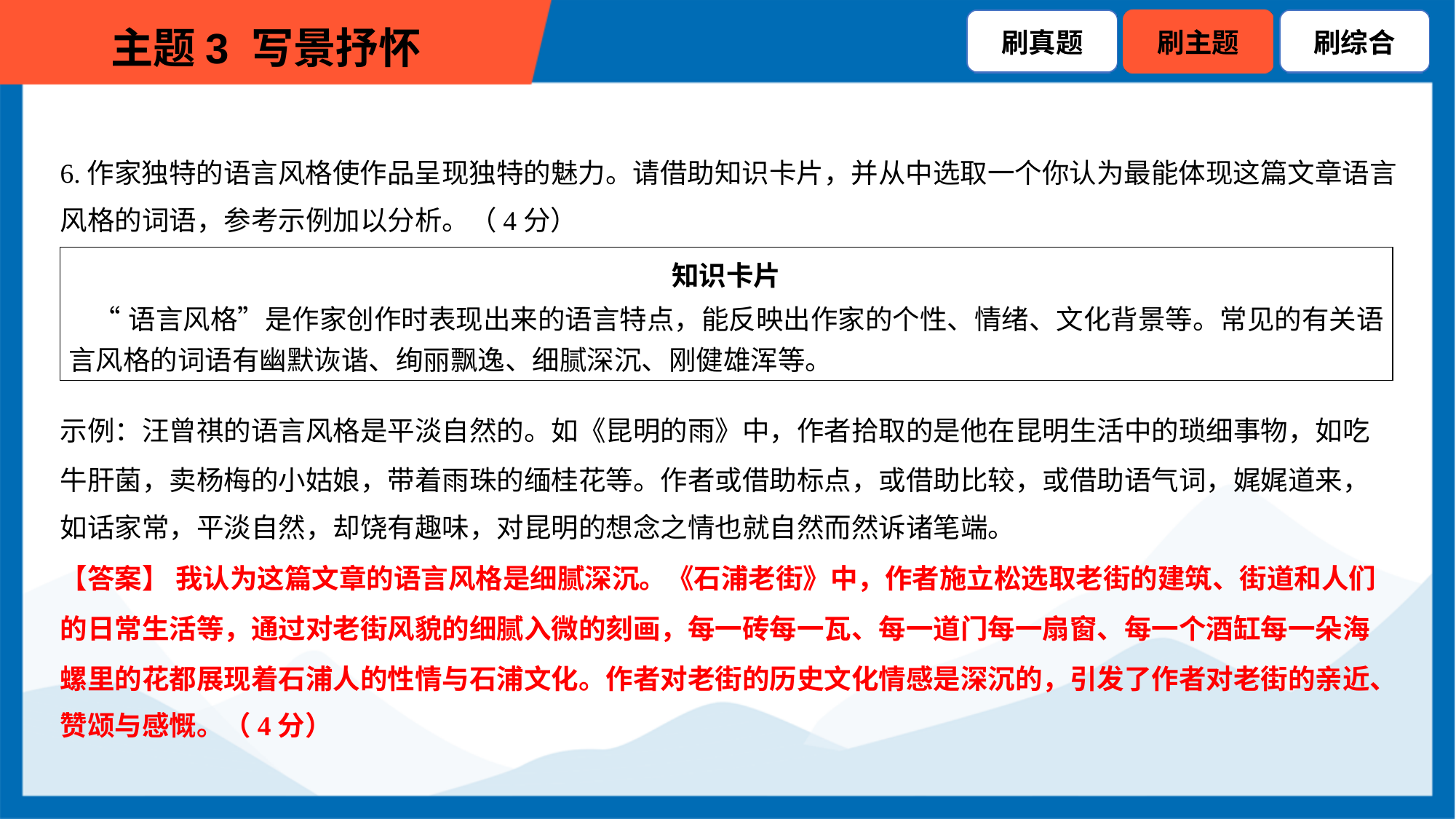

6.作家独特的语言风格使作品呈现独特的魅力。请借助知识卡片，并从中选取一个你认为最能体现这篇文章语言
风格的词语，参考示例加以分析。（4分）
| 知识卡片 “语言风格”是作家创作时表现出来的语言特点，能反映出作家的个性、情绪、文化背景等。常见的有关语 言风格的词语有幽默诙谐、绚丽飘逸、细腻深沉、刚健雄浑等。 |
| --- |
示例：汪曾祺的语言风格是平淡自然的。如《昆明的雨》中，作者拾取的是他在昆明生活中的琐细事物，如吃
牛肝菌，卖杨梅的小姑娘，带着雨珠的缅桂花等。作者或借助标点，或借助比较，或借助语气词，娓娓道来，
如话家常，平淡自然，却饶有趣味，对昆明的想念之情也就自然而然诉诸笔端。
【答案】 我认为这篇文章的语言风格是细腻深沉。《石浦老街》中，作者施立松选取老街的建筑、街道和人们
的日常生活等，通过对老街风貌的细腻入微的刻画，每一砖每一瓦、每一道门每一扇窗、每一个酒缸每一朵海
螺里的花都展现着石浦人的性情与石浦文化。作者对老街的历史文化情感是深沉的，引发了作者对老街的亲近、
赞颂与感慨。（4分）